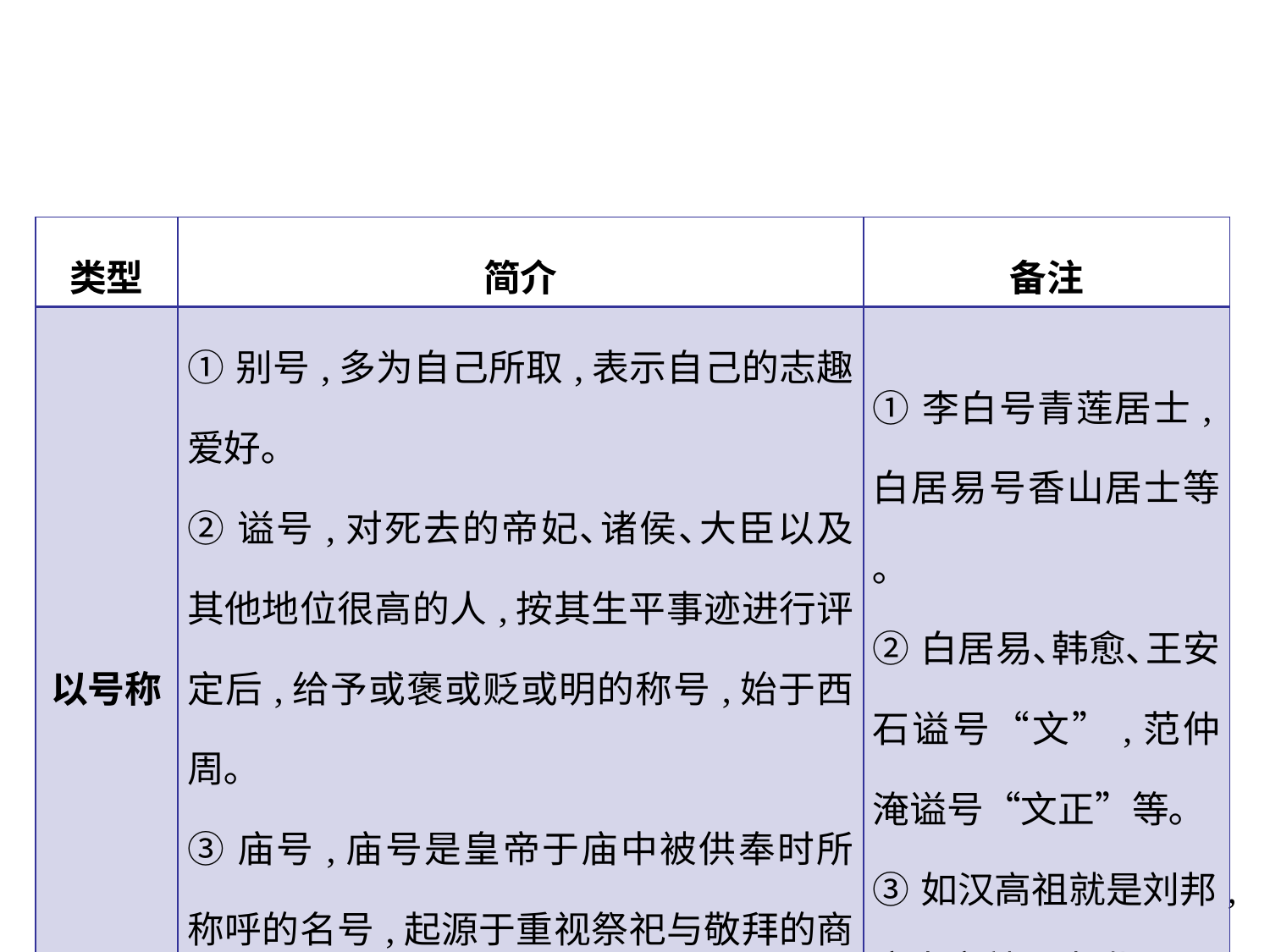

| 类型 | 简介 | 备注 |
| --- | --- | --- |
| 以号称 | ①别号,多为自己所取,表示自己的志趣爱好｡ ②谥号,对死去的帝妃､诸侯､大臣以及其他地位很高的人,按其生平事迹进行评定后,给予或褒或贬或明的称号,始于西周｡ ③庙号,庙号是皇帝于庙中被供奉时所称呼的名号,起源于重视祭祀与敬拜的商朝｡ | ①李白号青莲居士,白居易号香山居士等｡ ②白居易､韩愈､王安石谥号“文”,范仲淹谥号“文正”等｡ ③如汉高祖就是刘邦,唐太宗就是李世民｡ |